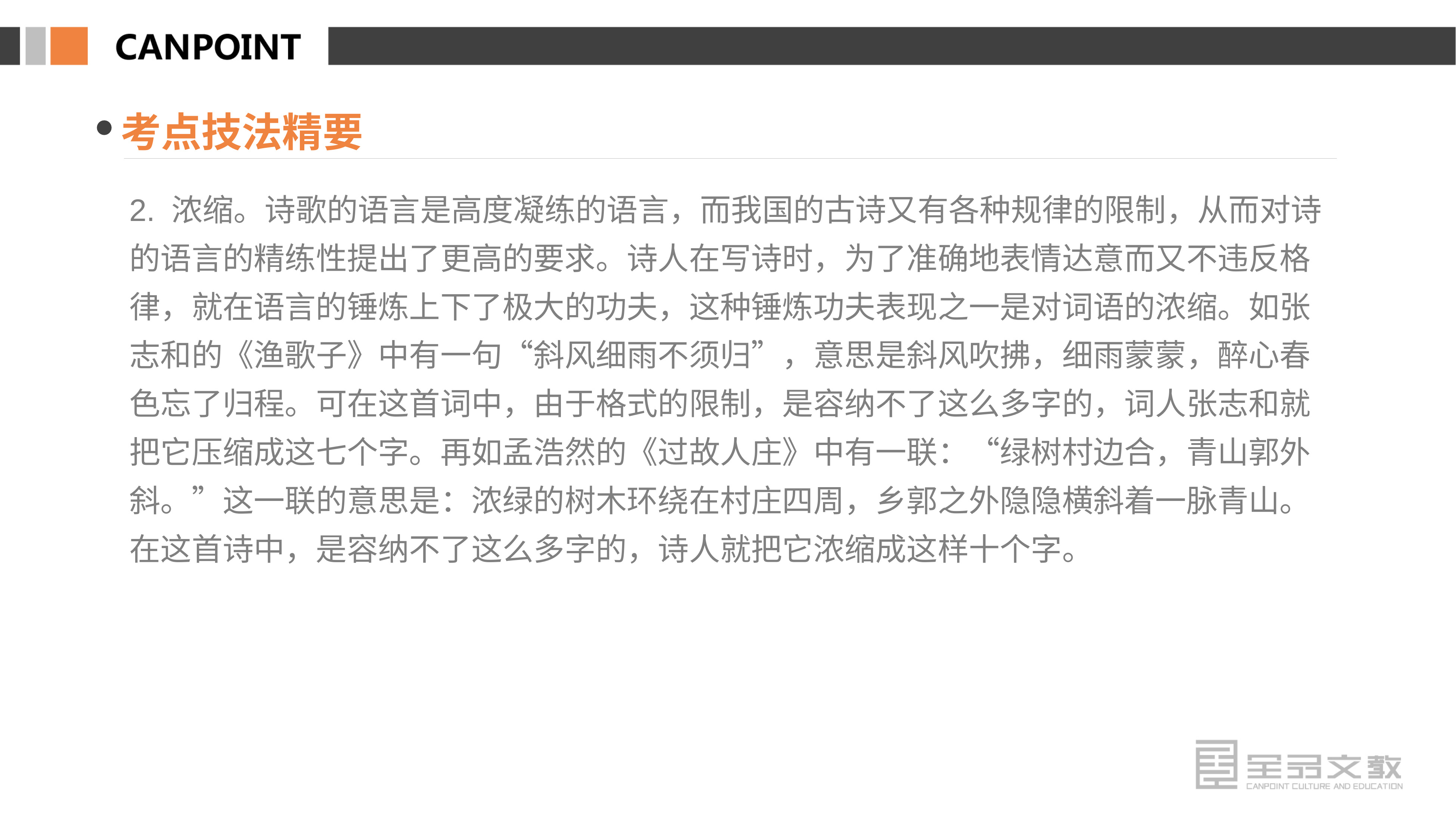

考点技法精要

2. 浓缩。诗歌的语言是高度凝练的语言，而我国的古诗又有各种规律的限制，从而对诗的语言的精练性提出了更高的要求。诗人在写诗时，为了准确地表情达意而又不违反格律，就在语言的锤炼上下了极大的功夫，这种锤炼功夫表现之一是对词语的浓缩。如张志和的《渔歌子》中有一句“斜风细雨不须归”，意思是斜风吹拂，细雨蒙蒙，醉心春色忘了归程。可在这首词中，由于格式的限制，是容纳不了这么多字的，词人张志和就把它压缩成这七个字。再如孟浩然的《过故人庄》中有一联：“绿树村边合，青山郭外斜。”这一联的意思是：浓绿的树木环绕在村庄四周，乡郭之外隐隐横斜着一脉青山。在这首诗中，是容纳不了这么多字的，诗人就把它浓缩成这样十个字。